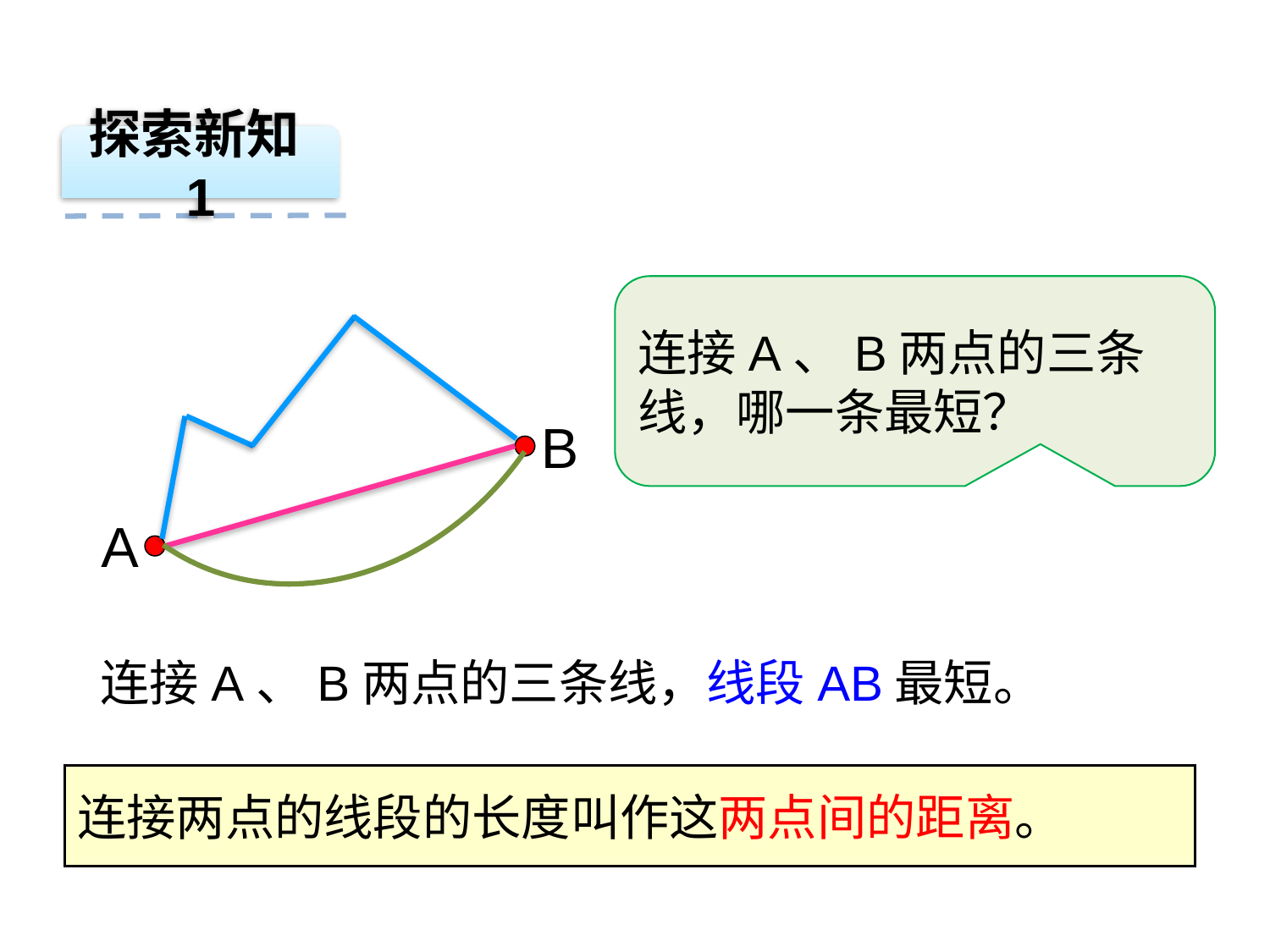

探索新知1
连接A、B两点的三条线，哪一条最短？
B

A

连接A、B两点的三条线，线段AB最短。
连接两点的线段的长度叫作这两点间的距离。